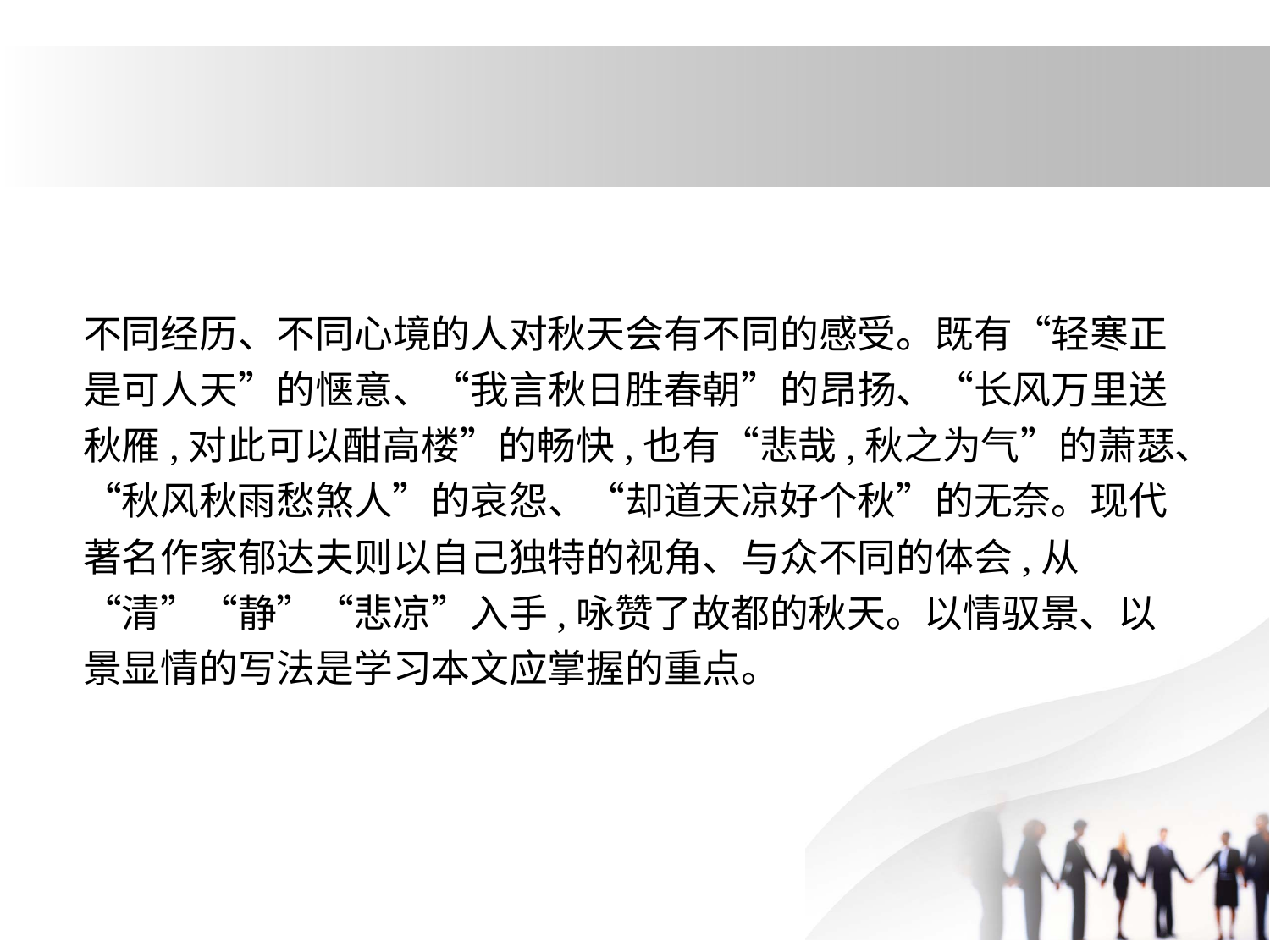

不同经历、不同心境的人对秋天会有不同的感受。既有“轻寒正是可人天”的惬意、“我言秋日胜春朝”的昂扬、“长风万里送秋雁,对此可以酣高楼”的畅快,也有“悲哉,秋之为气”的萧瑟、“秋风秋雨愁煞人”的哀怨、“却道天凉好个秋”的无奈。现代著名作家郁达夫则以自己独特的视角、与众不同的体会,从“清”“静”“悲凉”入手,咏赞了故都的秋天。以情驭景、以景显情的写法是学习本文应掌握的重点。